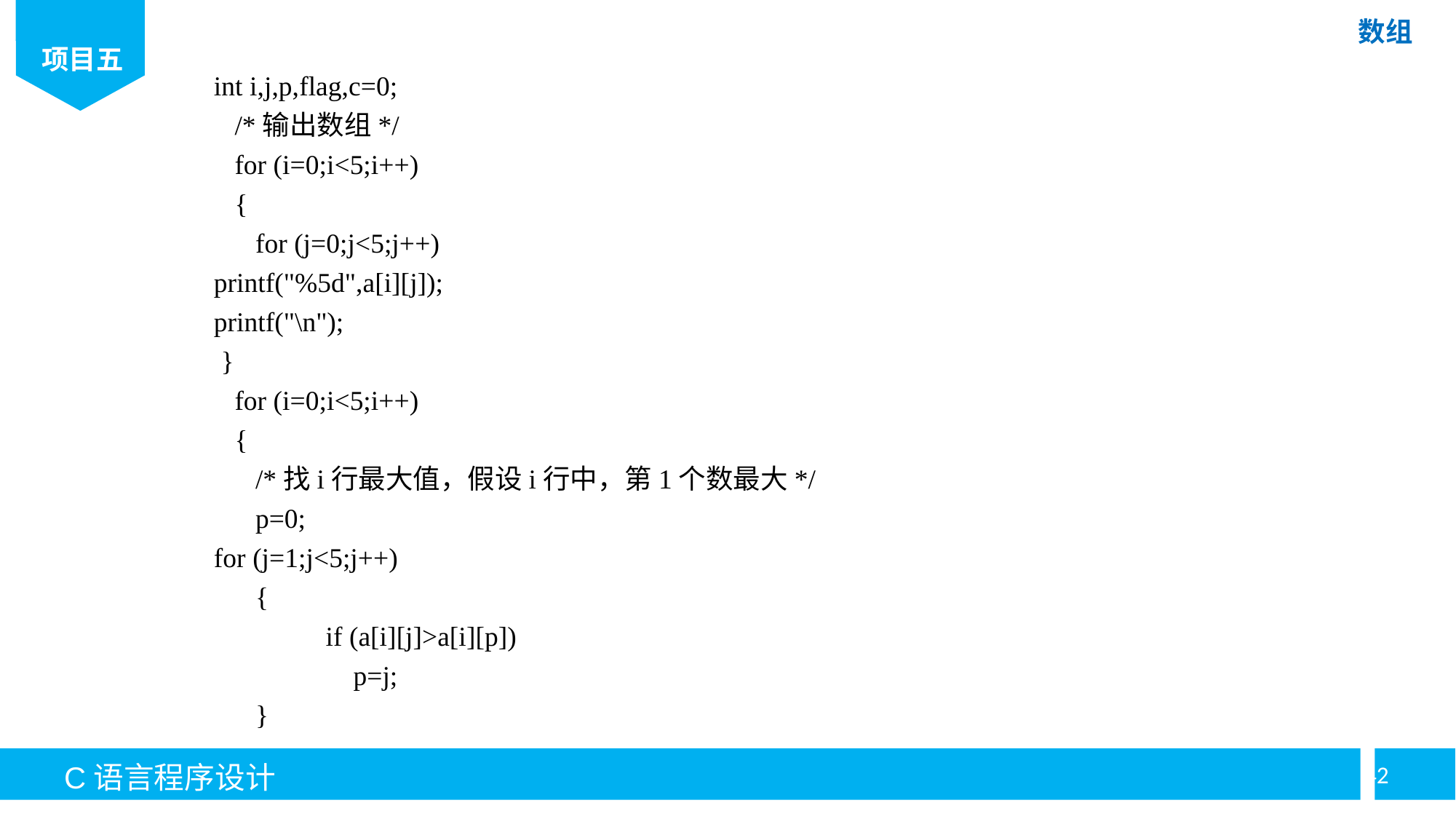

int i,j,p,flag,c=0;
   /*输出数组*/
   for (i=0;i<5;i++)
   {
      for (j=0;j<5;j++)
printf("%5d",a[i][j]);
printf("\n");
 }
   for (i=0;i<5;i++)
   {
      /*找i行最大值，假设i行中，第1个数最大*/
      p=0;
for (j=1;j<5;j++)
      {
	     if (a[i][j]>a[i][p])
	         p=j;
      }